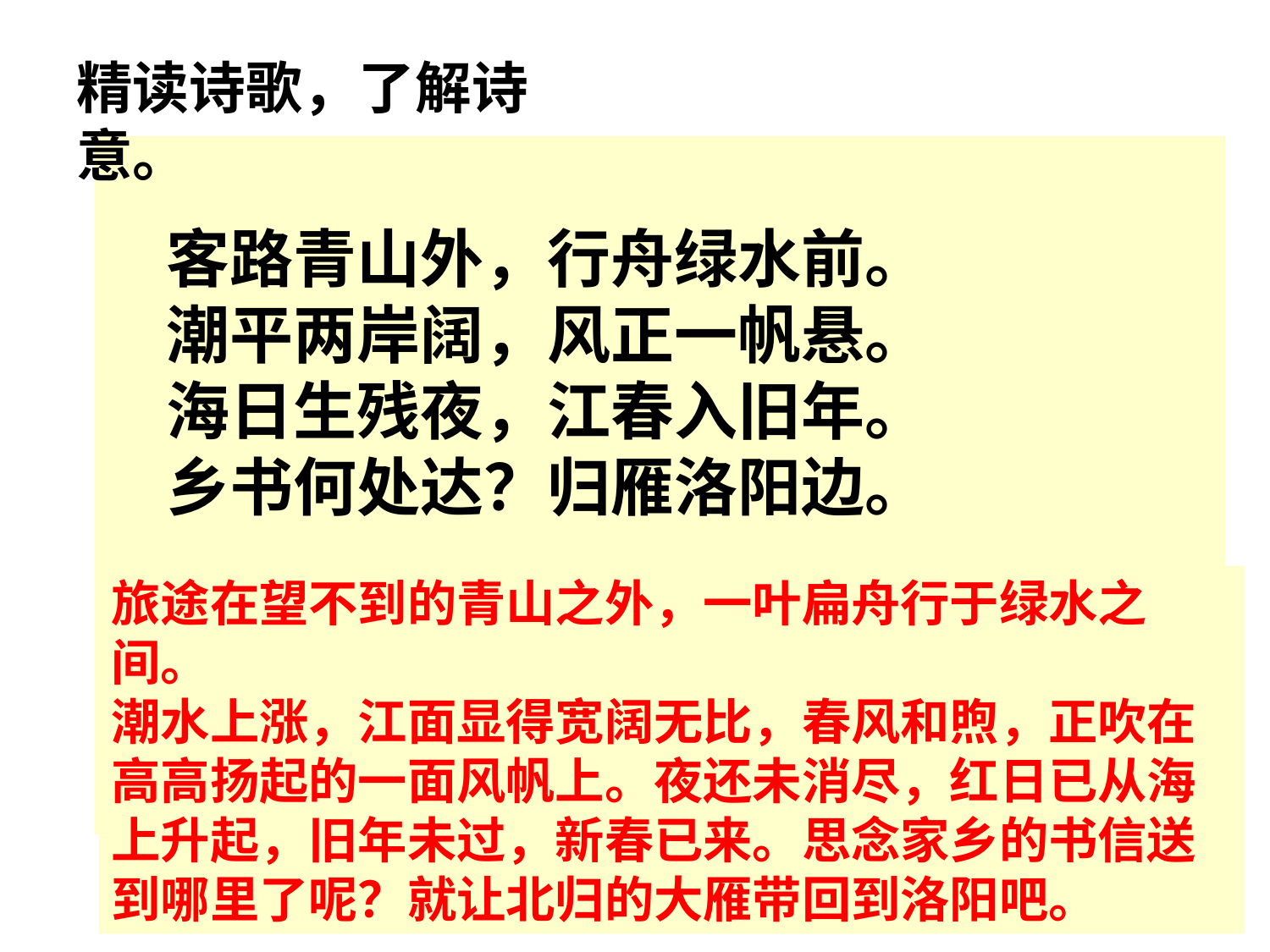

精读诗歌，了解诗意。

   客路青山外，行舟绿水前。
   潮平两岸阔，风正一帆悬。
   海日生残夜，江春入旧年。
   乡书何处达？归雁洛阳边。

旅途在望不到的青山之外，一叶扁舟行于绿水之间。
潮水上涨，江面显得宽阔无比，春风和煦，正吹在高高扬起的一面风帆上。夜还未消尽，红日已从海上升起，旧年未过，新春已来。思念家乡的书信送到哪里了呢？就让北归的大雁带回到洛阳吧。